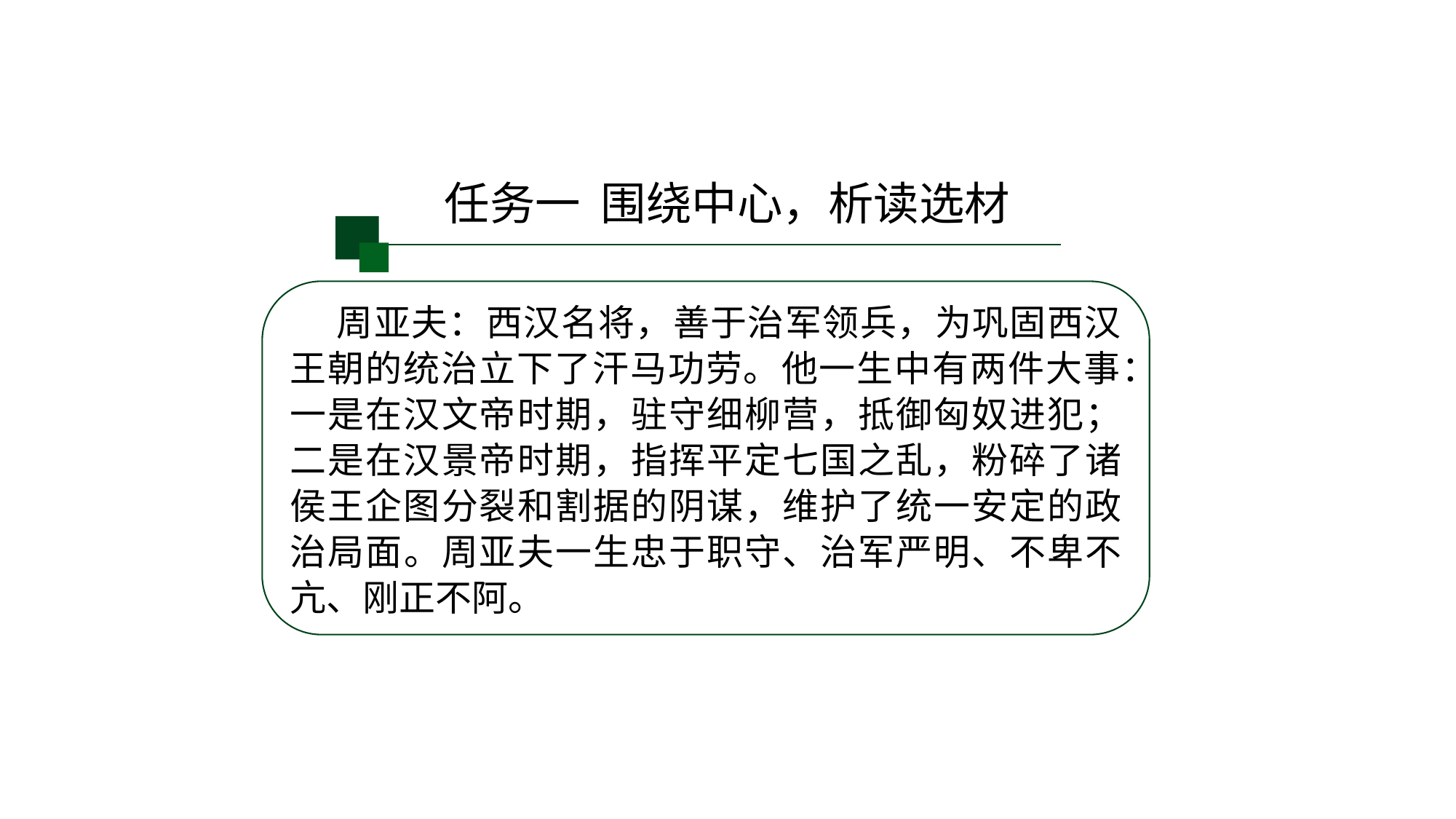

任务一  围绕中心，析读选材

    周亚夫：西汉名将，善于治军领兵，为巩固西汉王朝的统治立下了汗马功劳。他一生中有两件大事：一是在汉文帝时期，驻守细柳营，抵御匈奴进犯；二是在汉景帝时期，指挥平定七国之乱，粉碎了诸侯王企图分裂和割据的阴谋，维护了统一安定的政治局面。周亚夫一生忠于职守、治军严明、不卑不亢、刚正不阿。